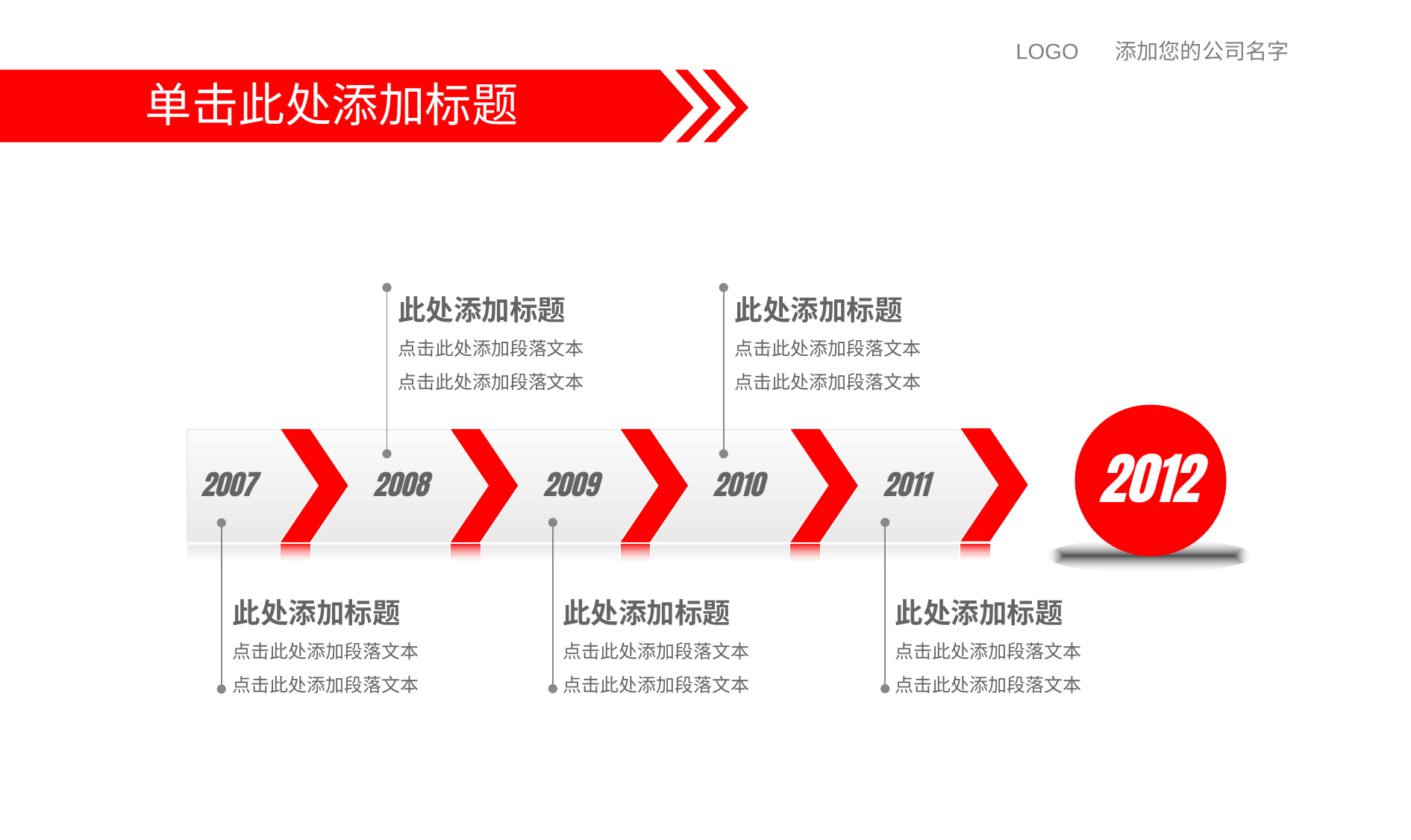

LOGO     添加您的公司名字

单击此处添加标题
此处添加标题
点击此处添加段落文本
点击此处添加段落文本
此处添加标题
点击此处添加段落文本
点击此处添加段落文本

2012

2007
2008
2009
2010
2011

此处添加标题
点击此处添加段落文本
点击此处添加段落文本
此处添加标题
点击此处添加段落文本
点击此处添加段落文本
此处添加标题
点击此处添加段落文本
点击此处添加段落文本